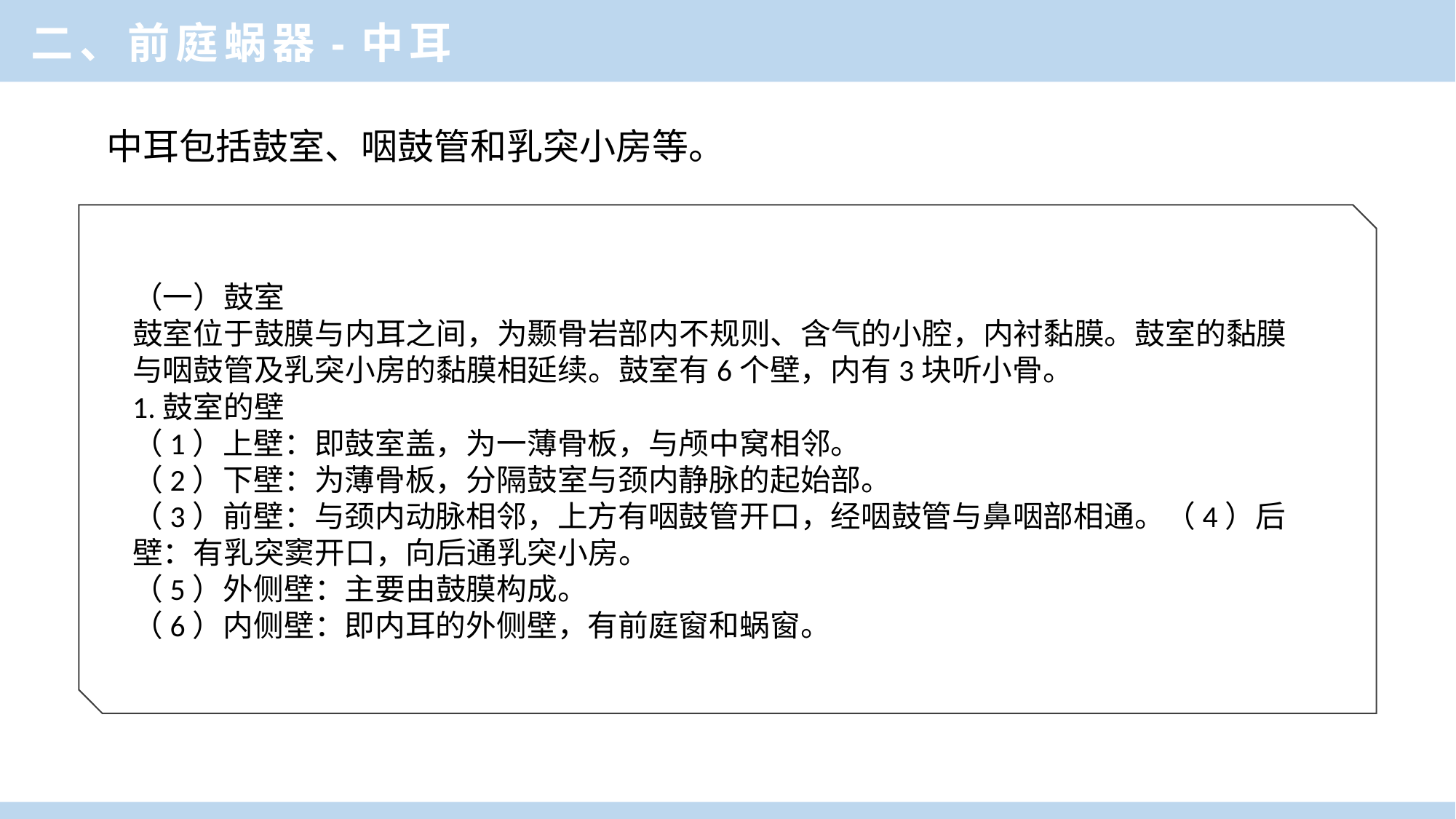

二、前庭蜗器-中耳
 中耳包括鼓室、咽鼓管和乳突小房等。

（一）鼓室
鼓室位于鼓膜与内耳之间，为颞骨岩部内不规则、含气的小腔，内衬黏膜。鼓室的黏膜与咽鼓管及乳突小房的黏膜相延续。鼓室有6个壁，内有3块听小骨。
1.鼓室的壁
（1）上壁：即鼓室盖，为一薄骨板，与颅中窝相邻。
（2）下壁：为薄骨板，分隔鼓室与颈内静脉的起始部。
（3）前壁：与颈内动脉相邻，上方有咽鼓管开口，经咽鼓管与鼻咽部相通。（4）后壁：有乳突窦开口，向后通乳突小房。
（5）外侧壁：主要由鼓膜构成。
（6）内侧壁：即内耳的外侧壁，有前庭窗和蜗窗。